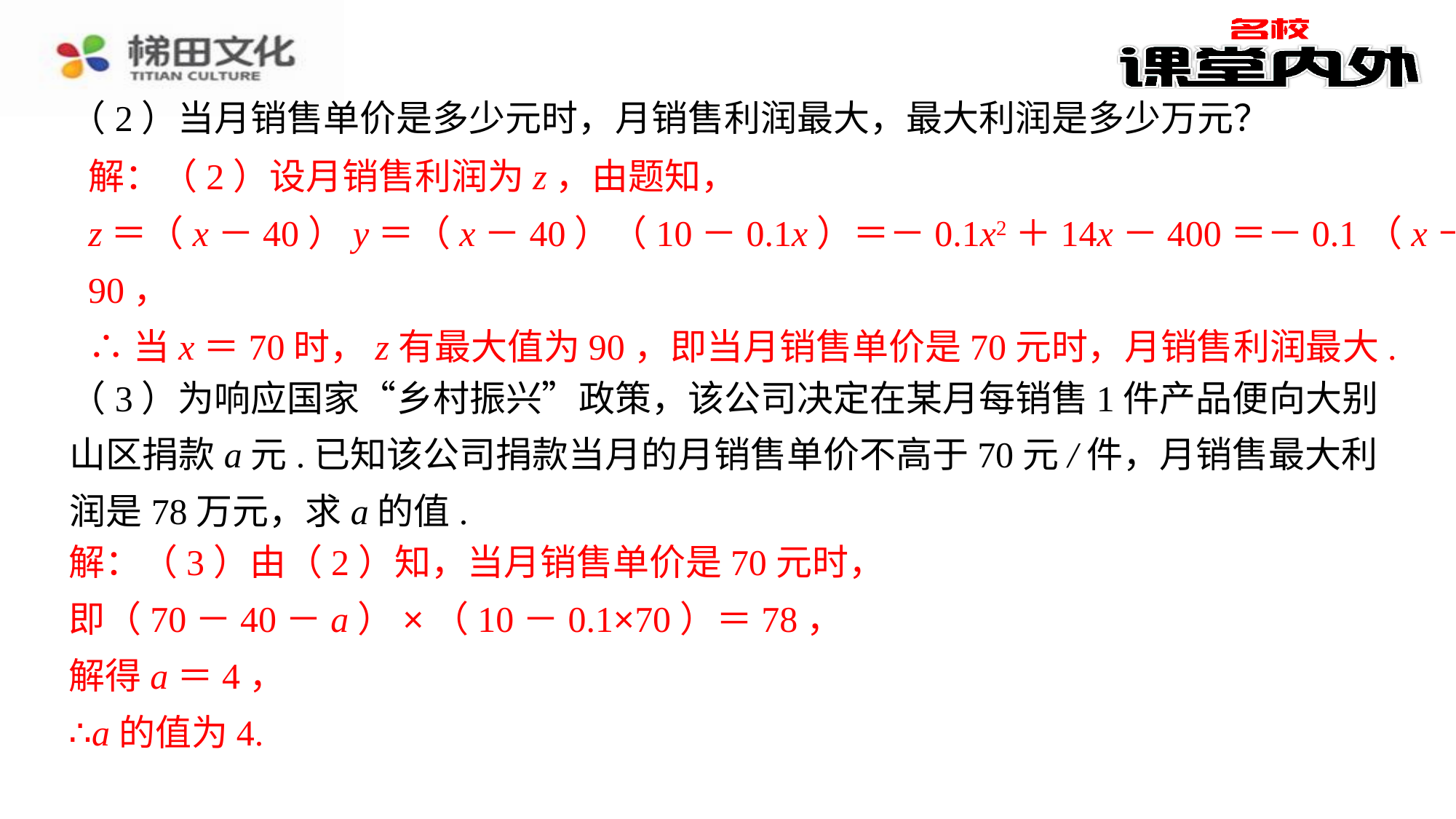

（2）当月销售单价是多少元时，月销售利润最大，最大利润是多少万元？
解：（2）设月销售利润为z，由题知，
z＝（x－40）y＝（x－40）（10－0.1x）＝－0.1x2＋14x－400＝－0.1（x－70）2＋
90，
∴当x＝70时，z有最大值为90，即当月销售单价是70元时，月销售利润最大.
（3）为响应国家“乡村振兴”政策，该公司决定在某月每销售1件产品便向大别山区捐款a元.已知该公司捐款当月的月销售单价不高于70元/件，月销售最大利润是78万元，求a的值.
解：（3）由（2）知，当月销售单价是70元时，
即（70－40－a）×（10－0.1×70）＝78，
解得a＝4，
∴a的值为4.